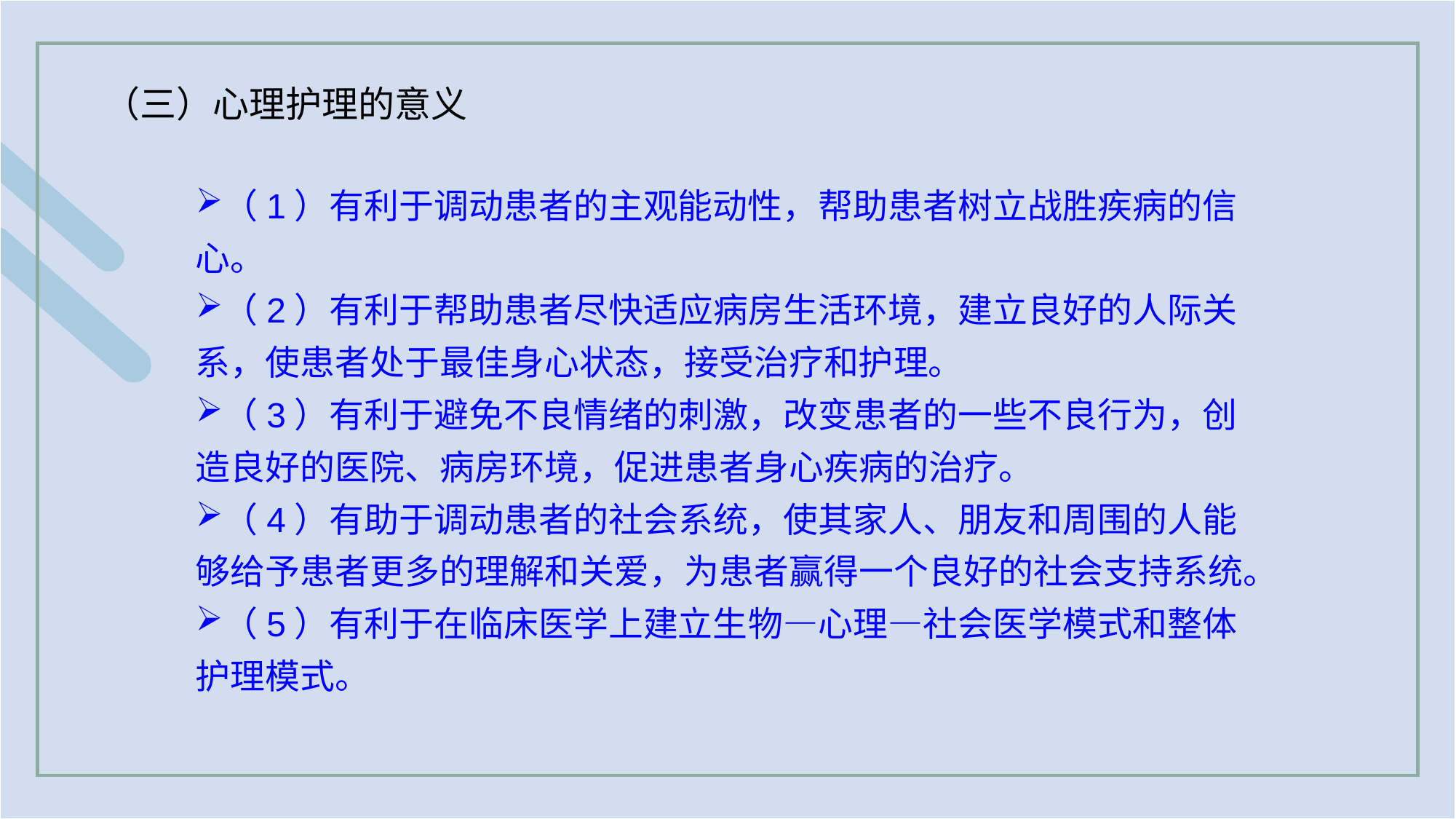

（三）心理护理的意义
（1）有利于调动患者的主观能动性，帮助患者树立战胜疾病的信心。
（2）有利于帮助患者尽快适应病房生活环境，建立良好的人际关系，使患者处于最佳身心状态，接受治疗和护理。
（3）有利于避免不良情绪的刺激，改变患者的一些不良行为，创造良好的医院、病房环境，促进患者身心疾病的治疗。
（4）有助于调动患者的社会系统，使其家人、朋友和周围的人能够给予患者更多的理解和关爱，为患者赢得一个良好的社会支持系统。
（5）有利于在临床医学上建立生物—心理—社会医学模式和整体护理模式。